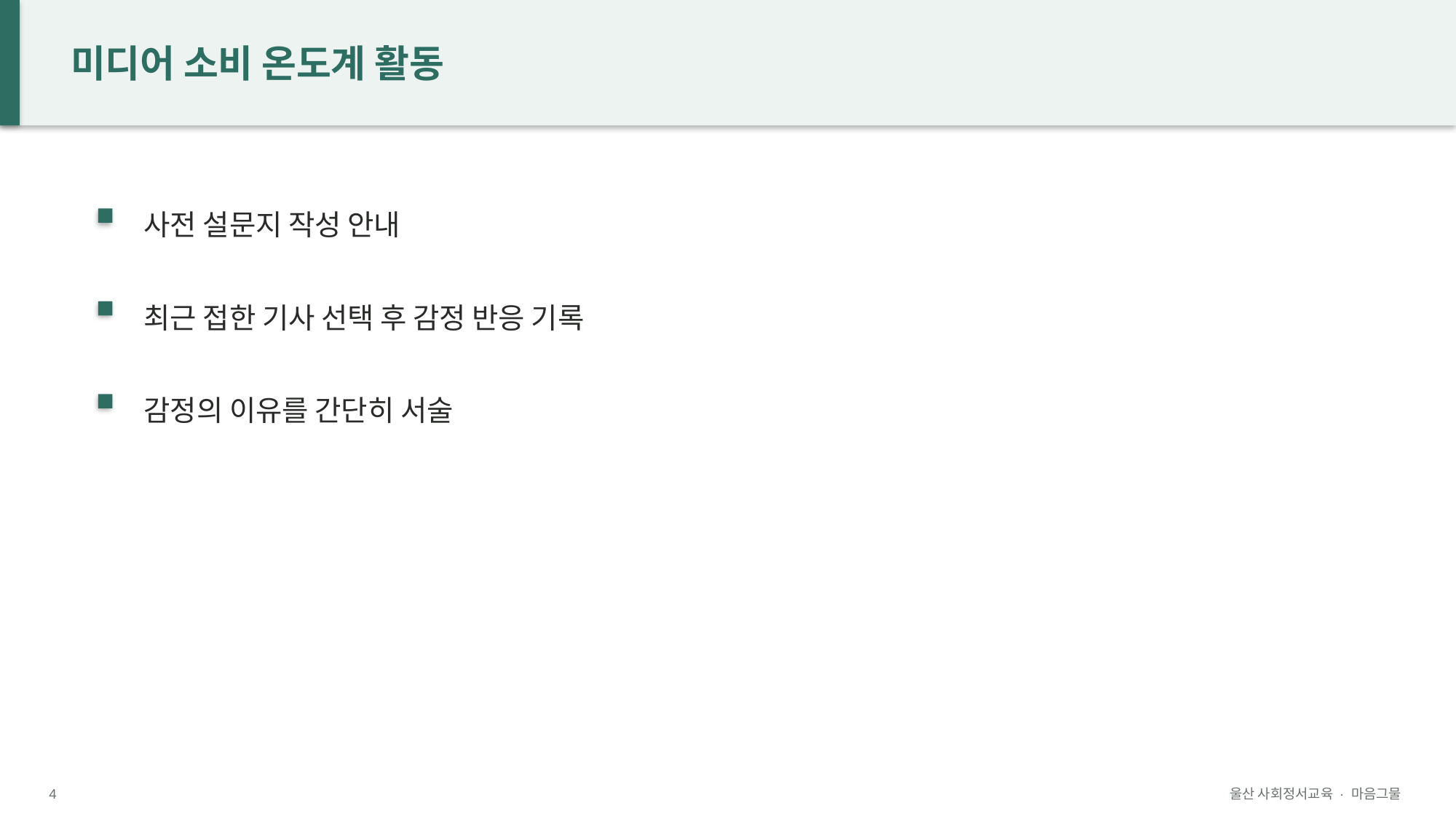

미디어 소비 온도계 활동
사전 설문지 작성 안내

최근 접한 기사 선택 후 감정 반응 기록

감정의 이유를 간단히 서술

4
울산 사회정서교육 · 마음그물